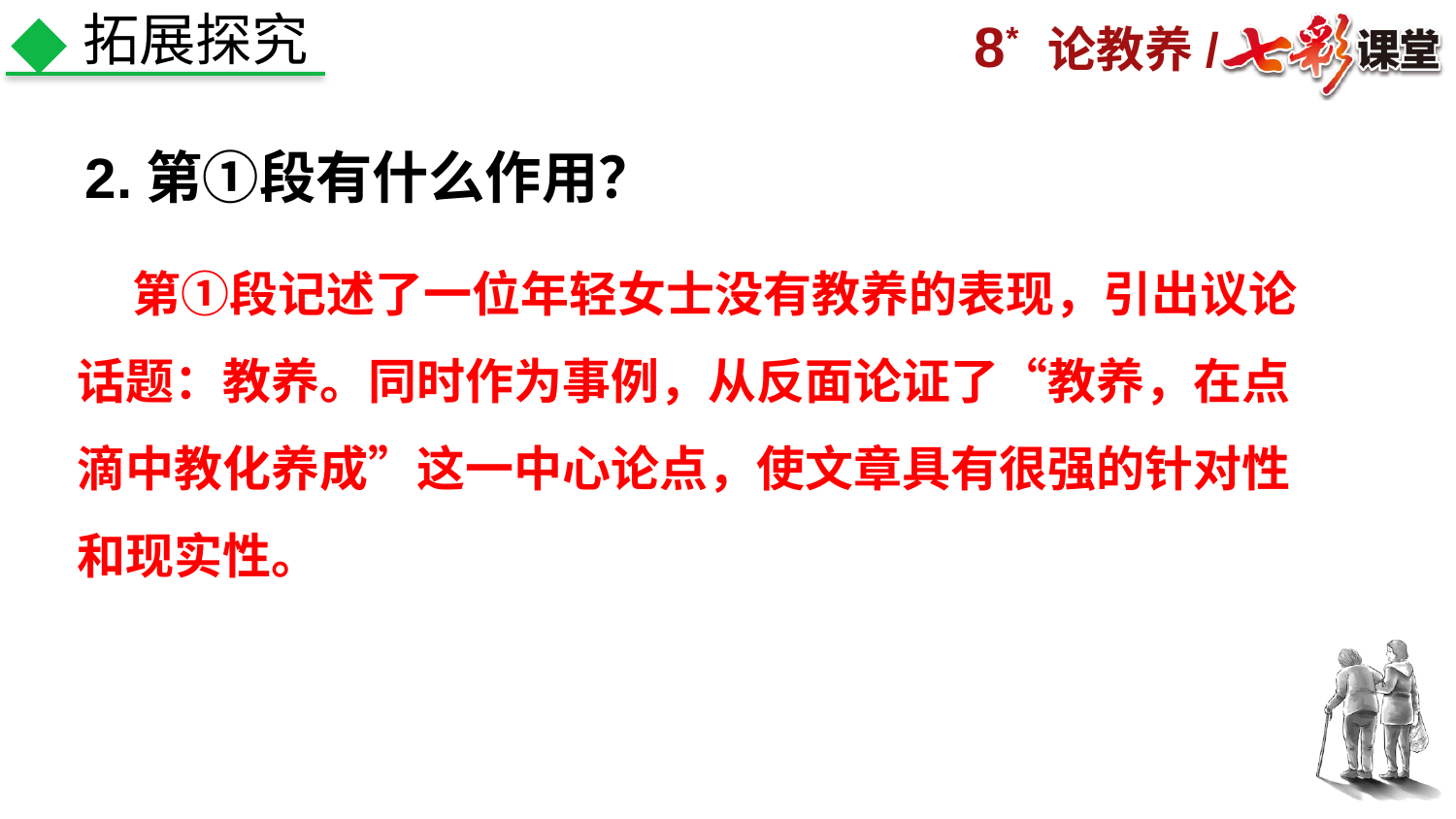

拓展探究

2.第①段有什么作用？
    第①段记述了一位年轻女士没有教养的表现，引出议论话题：教养。同时作为事例，从反面论证了“教养，在点滴中教化养成”这一中心论点，使文章具有很强的针对性和现实性。